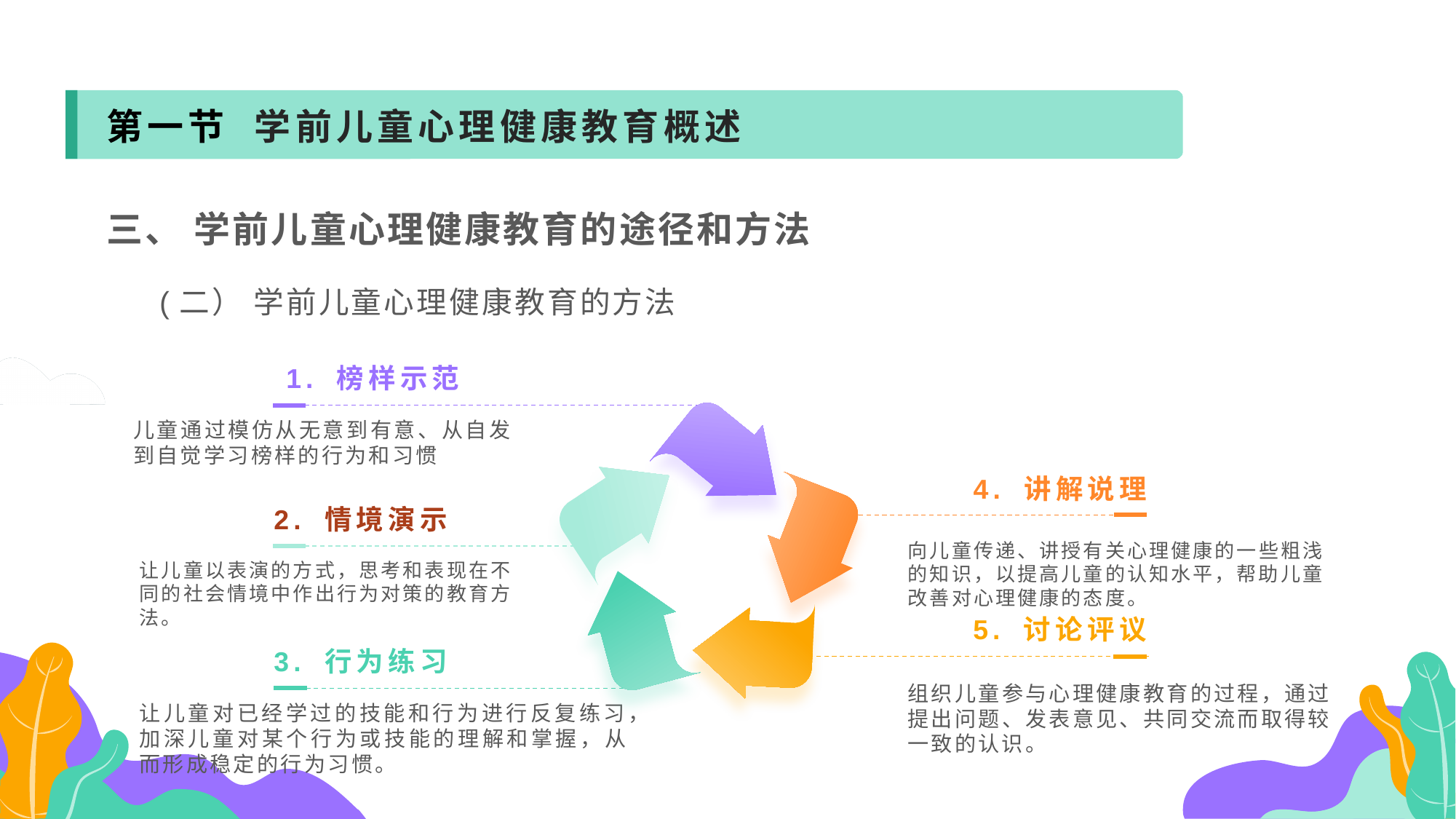

第一节  学前儿童心理健康教育概述
三、 学前儿童心理健康教育的途径和方法
     (二） 学前儿童心理健康教育的方法
 1. 榜样示范

儿童通过模仿从无意到有意、从自发到自觉学习榜样的行为和习惯

4. 讲解说理

2. 情境演示
向儿童传递、讲授有关心理健康的一些粗浅的知识，以提高儿童的认知水平，帮助儿童改善对心理健康的态度。
让儿童以表演的方式，思考和表现在不同的社会情境中作出行为对策的教育方法。

5. 讨论评议
3. 行为练习
组织儿童参与心理健康教育的过程，通过提出问题、发表意见、共同交流而取得较一致的认识。
让儿童对已经学过的技能和行为进行反复练习，加深儿童对某个行为或技能的理解和掌握，从而形成稳定的行为习惯。